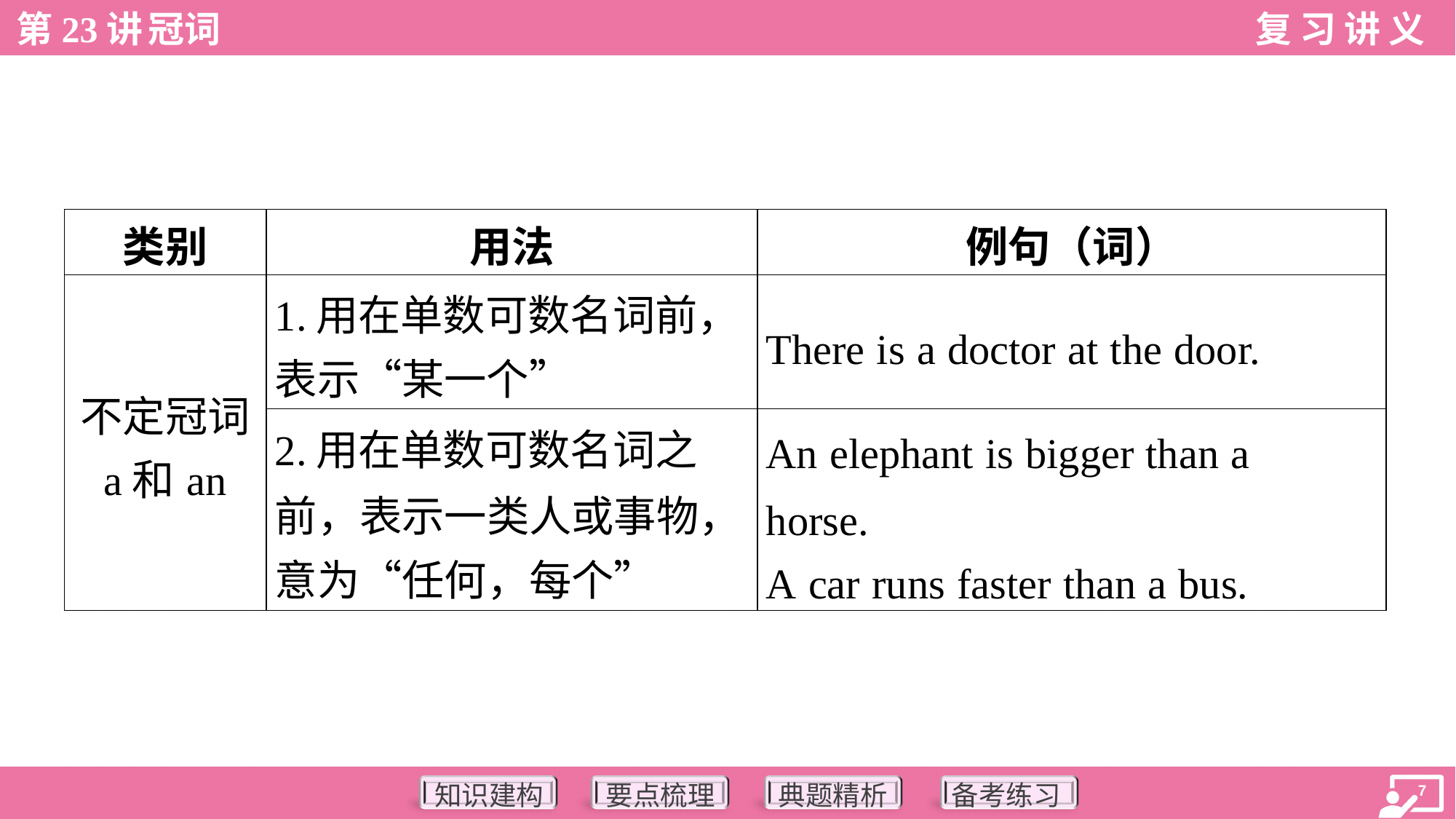

| 类别 | 用法 | 例句（词） |
| --- | --- | --- |
| 不定冠词 a和an | 1.用在单数可数名词前， 表示“某一个” | There is a doctor at the door. |
|  | 2.用在单数可数名词之 前，表示一类人或事物， 意为“任何，每个” | An elephant is bigger than a horse. A car runs faster than a bus. |